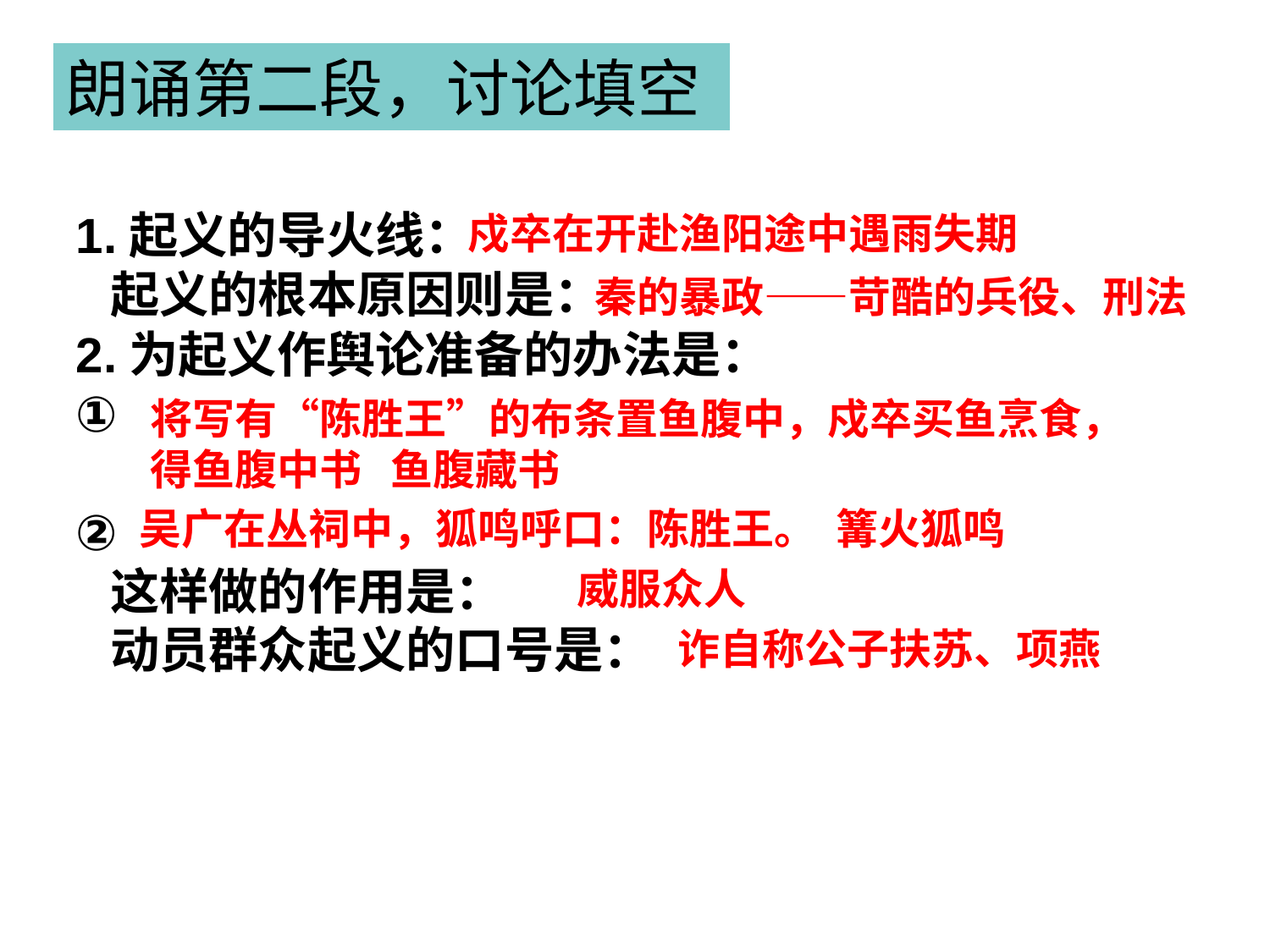

朗诵第二段，讨论填空

1.起义的导火线：
  起义的根本原因则是：
2.为起义作舆论准备的办法是：
①

②
  这样做的作用是：
  动员群众起义的口号是：
戍卒在开赴渔阳途中遇雨失期
秦的暴政——苛酷的兵役、刑法
将写有“陈胜王”的布条置鱼腹中，戍卒买鱼烹食，得鱼腹中书   鱼腹藏书
吴广在丛祠中，狐鸣呼口：陈胜王。  篝火狐鸣
威服众人
诈自称公子扶苏、项燕